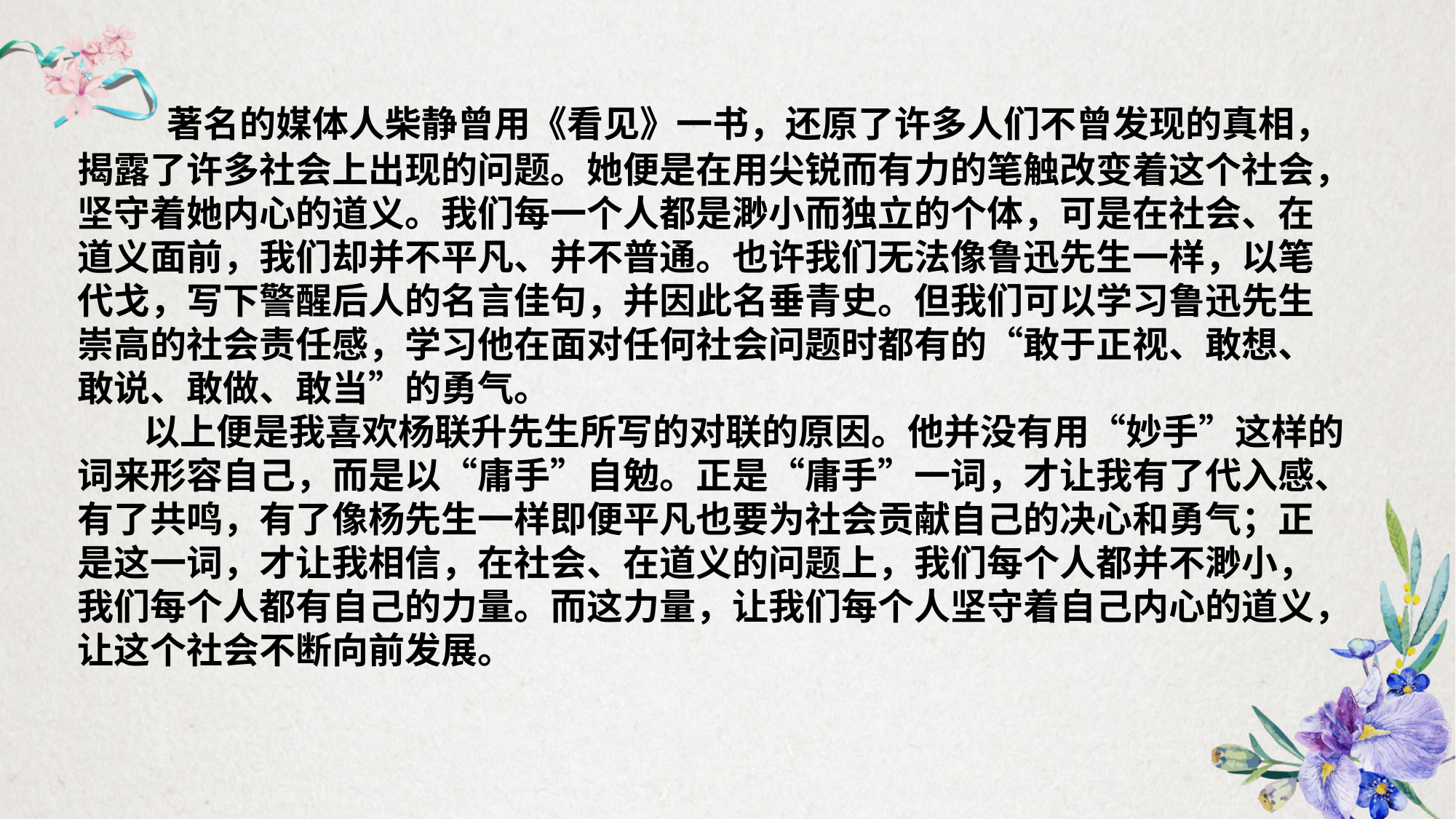

著名的媒体人柴静曾用《看见》一书，还原了许多人们不曾发现的真相，揭露了许多社会上出现的问题。她便是在用尖锐而有力的笔触改变着这个社会，坚守着她内心的道义。我们每一个人都是渺小而独立的个体，可是在社会、在道义面前，我们却并不平凡、并不普通。也许我们无法像鲁迅先生一样，以笔代戈，写下警醒后人的名言佳句，并因此名垂青史。但我们可以学习鲁迅先生崇高的社会责任感，学习他在面对任何社会问题时都有的“敢于正视、敢想、敢说、敢做、敢当”的勇气。
       以上便是我喜欢杨联升先生所写的对联的原因。他并没有用“妙手”这样的词来形容自己，而是以“庸手”自勉。正是“庸手”一词，才让我有了代入感、有了共鸣，有了像杨先生一样即便平凡也要为社会贡献自己的决心和勇气；正是这一词，才让我相信，在社会、在道义的问题上，我们每个人都并不渺小，我们每个人都有自己的力量。而这力量，让我们每个人坚守着自己内心的道义，让这个社会不断向前发展。